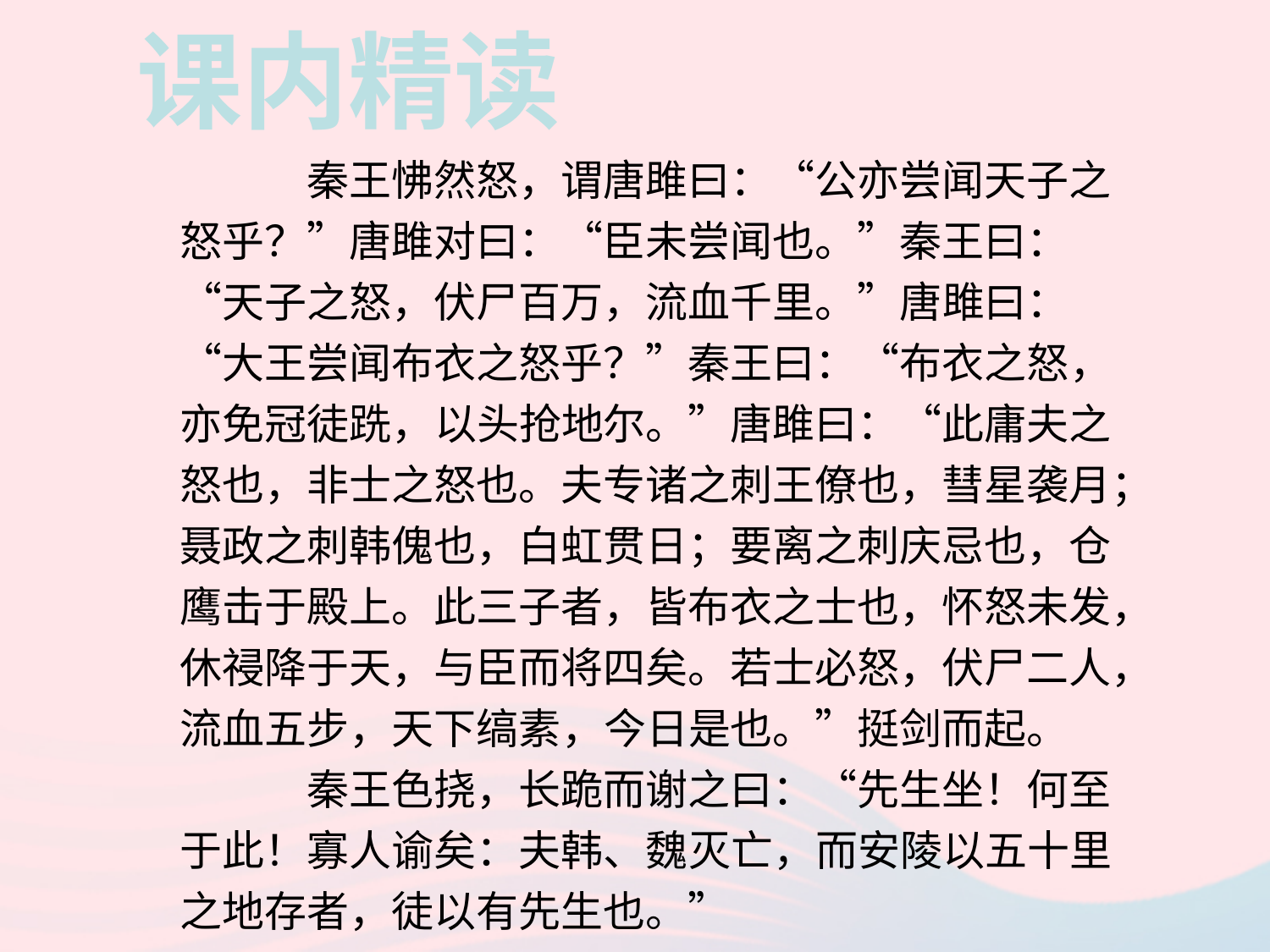

课内精读
	秦王怫然怒，谓唐雎曰：“公亦尝闻天子之怒乎？”唐雎对曰：“臣未尝闻也。”秦王曰：“天子之怒，伏尸百万，流血千里。”唐雎曰：“大王尝闻布衣之怒乎？”秦王曰：“布衣之怒，亦免冠徒跣，以头抢地尔。”唐雎曰：“此庸夫之怒也，非士之怒也。夫专诸之刺王僚也，彗星袭月；聂政之刺韩傀也，白虹贯日；要离之刺庆忌也，仓鹰击于殿上。此三子者，皆布衣之士也，怀怒未发，休祲降于天，与臣而将四矣。若士必怒，伏尸二人，流血五步，天下缟素，今日是也。”挺剑而起。
	秦王色挠，长跪而谢之曰：“先生坐！何至于此！寡人谕矣：夫韩、魏灭亡，而安陵以五十里之地存者，徒以有先生也。”